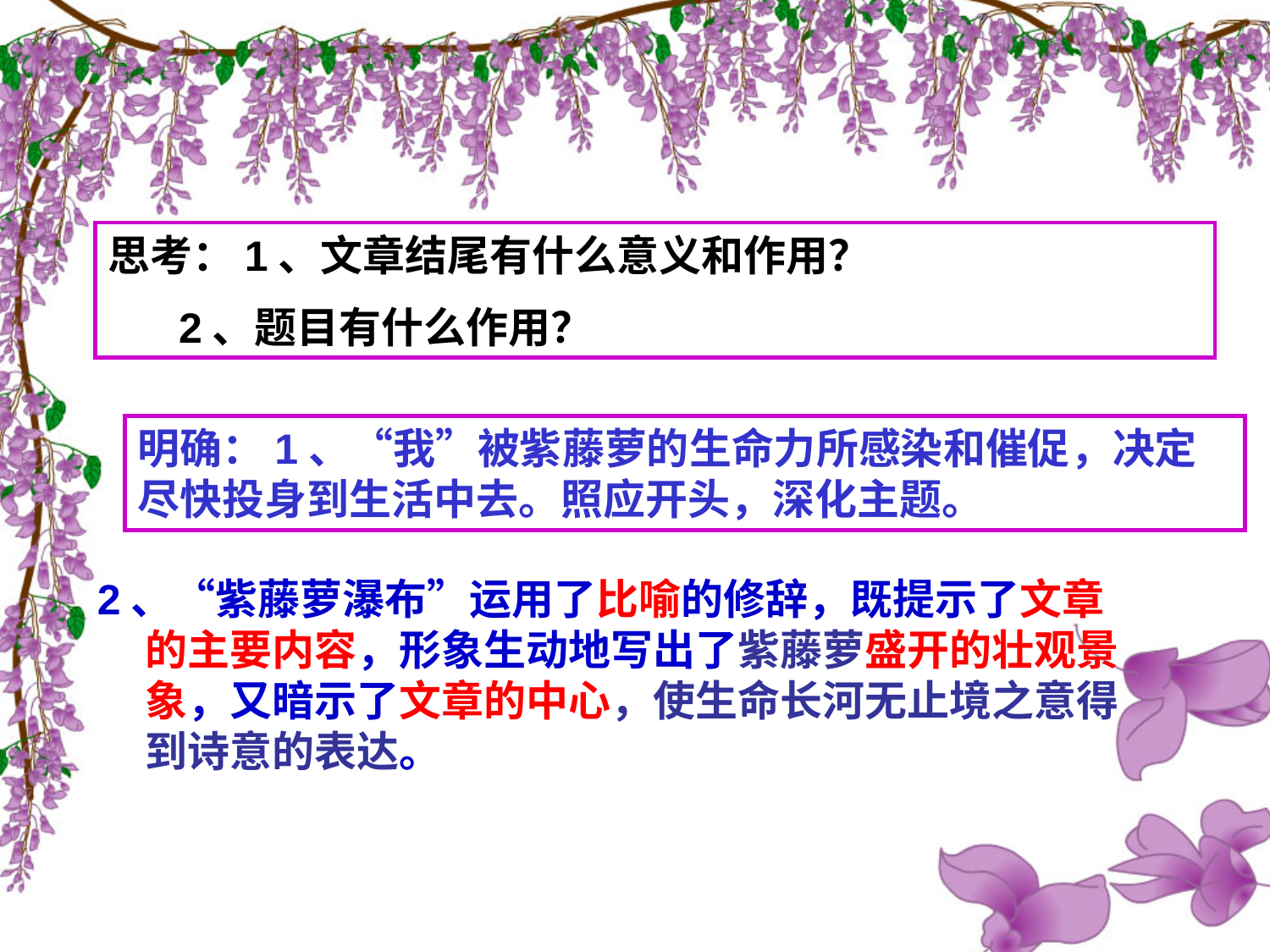

思考：1、文章结尾有什么意义和作用？
      2、题目有什么作用？
明确：1、“我”被紫藤萝的生命力所感染和催促，决定尽快投身到生活中去。照应开头，深化主题。
2、“紫藤萝瀑布”运用了比喻的修辞，既提示了文章的主要内容，形象生动地写出了紫藤萝盛开的壮观景象，又暗示了文章的中心，使生命长河无止境之意得到诗意的表达。